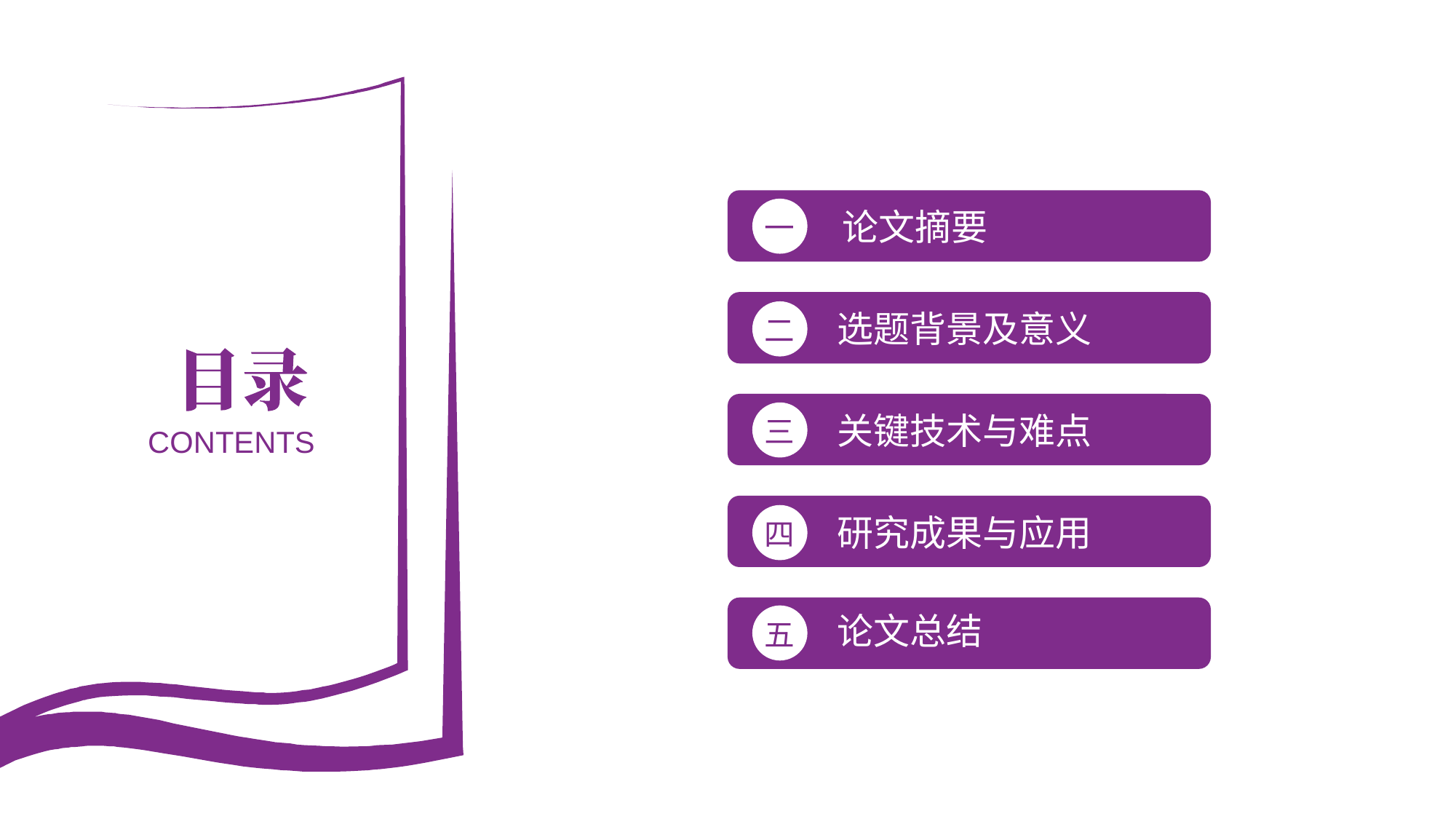

一
论文摘要

二
选题背景及意义

三
关键技术与难点
CONTENTS

四
研究成果与应用

五
论文总结
大龙